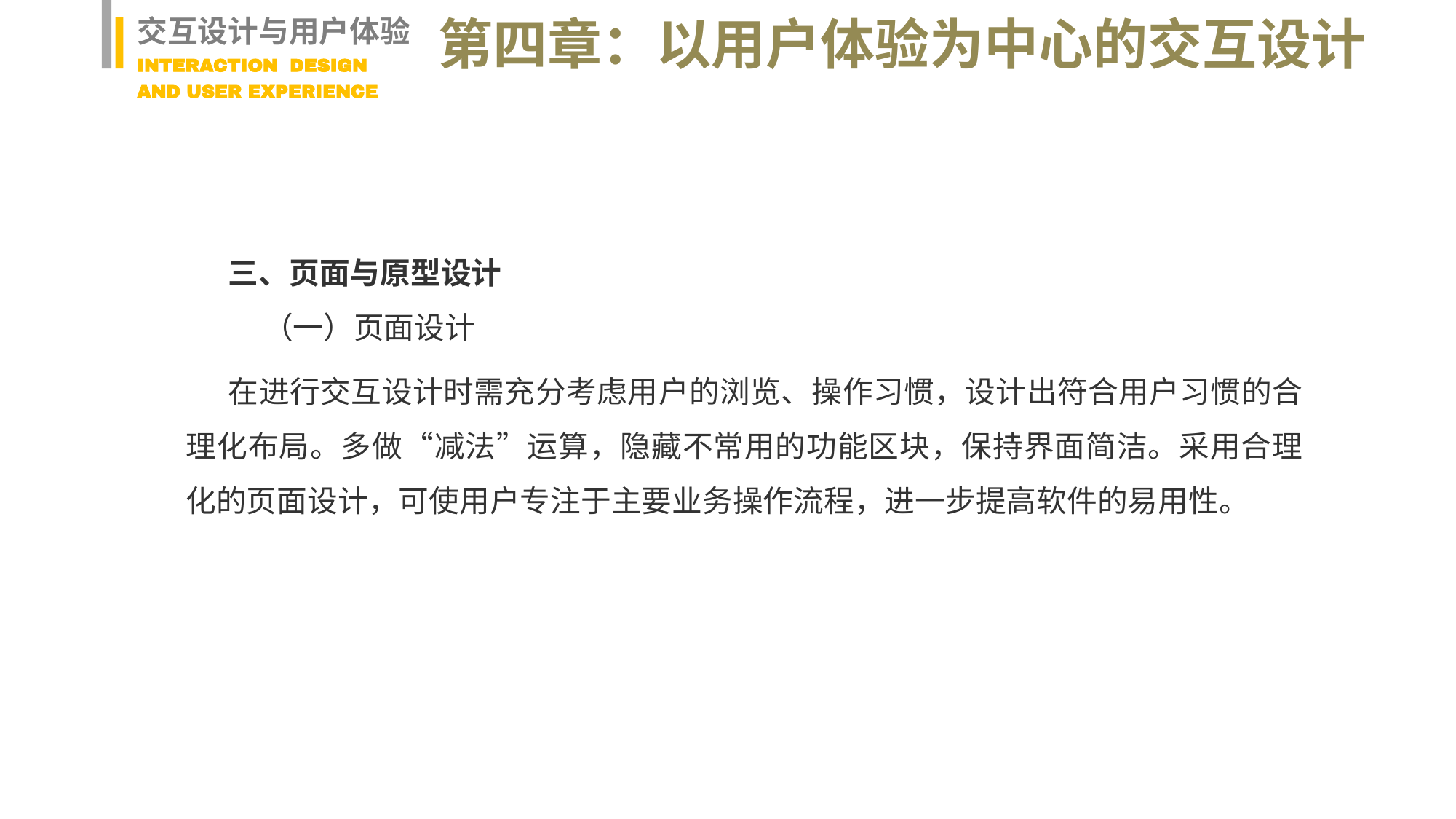

交互设计与用户体验
INTERACTION  DESIGN
AND USER EXPERIENCE
第四章：以用户体验为中心的交互设计

三、页面与原型设计
    （一）页面设计
在进行交互设计时需充分考虑用户的浏览、操作习惯，设计出符合用户习惯的合理化布局。多做“减法”运算，隐藏不常用的功能区块，保持界面简洁。采用合理化的页面设计，可使用户专注于主要业务操作流程，进一步提高软件的易用性。